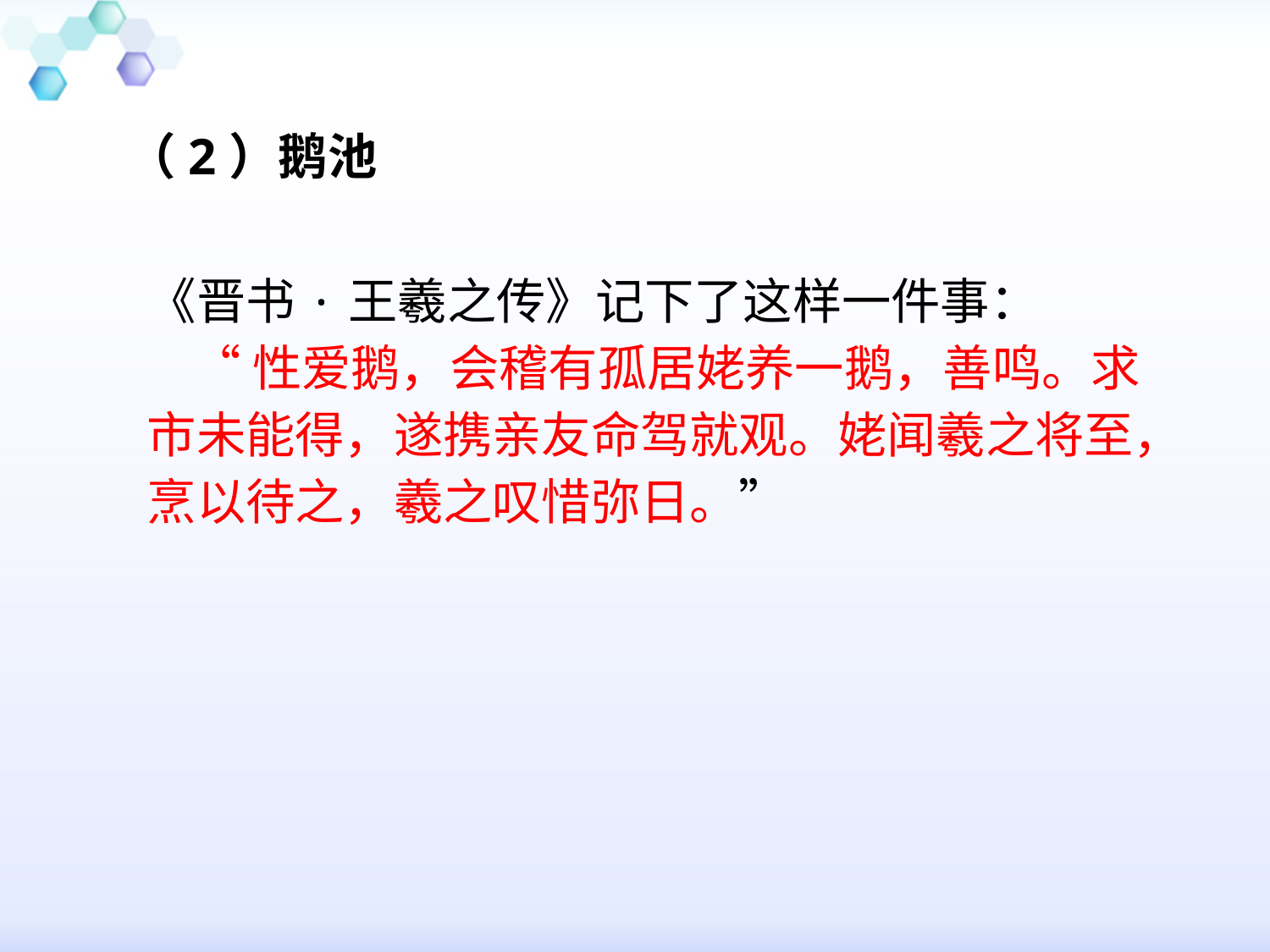

（2）鹅池
《晋书·王羲之传》记下了这样一件事：
    “性爱鹅，会稽有孤居姥养一鹅，善鸣。求市未能得，遂携亲友命驾就观。姥闻羲之将至，烹以待之，羲之叹惜弥日。”